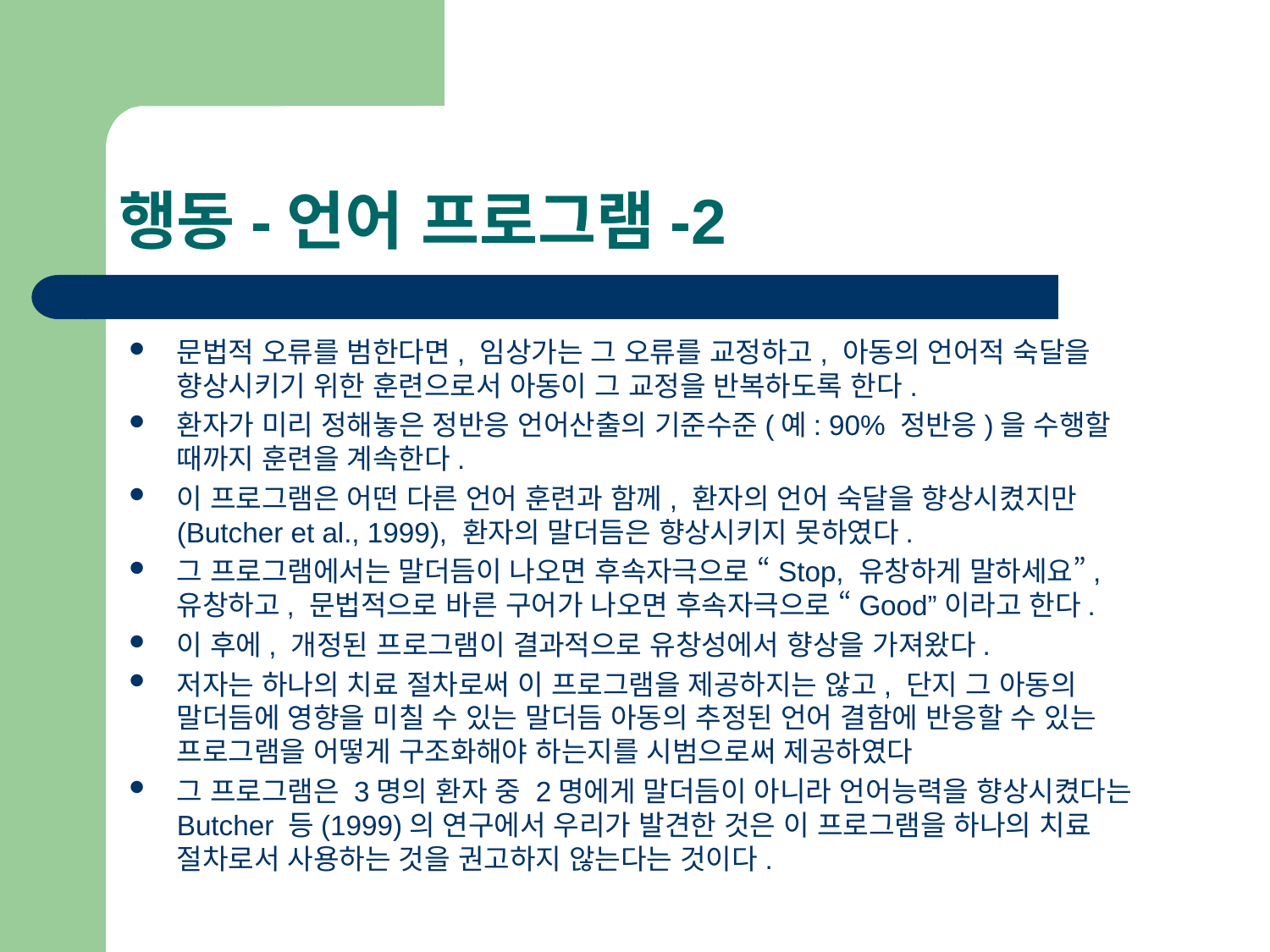

# 행동-언어 프로그램-2
문법적 오류를 범한다면, 임상가는 그 오류를 교정하고, 아동의 언어적 숙달을 향상시키기 위한 훈련으로서 아동이 그 교정을 반복하도록 한다.
환자가 미리 정해놓은 정반응 언어산출의 기준수준(예: 90% 정반응)을 수행할 때까지 훈련을 계속한다.
이 프로그램은 어떤 다른 언어 훈련과 함께, 환자의 언어 숙달을 향상시켰지만(Butcher et al., 1999), 환자의 말더듬은 향상시키지 못하였다.
그 프로그램에서는 말더듬이 나오면 후속자극으로 “Stop, 유창하게 말하세요”, 유창하고, 문법적으로 바른 구어가 나오면 후속자극으로 “Good”이라고 한다.
이 후에, 개정된 프로그램이 결과적으로 유창성에서 향상을 가져왔다.
저자는 하나의 치료 절차로써 이 프로그램을 제공하지는 않고, 단지 그 아동의 말더듬에 영향을 미칠 수 있는 말더듬 아동의 추정된 언어 결함에 반응할 수 있는 프로그램을 어떻게 구조화해야 하는지를 시범으로써 제공하였다
그 프로그램은 3명의 환자 중 2명에게 말더듬이 아니라 언어능력을 향상시켰다는 Butcher 등(1999)의 연구에서 우리가 발견한 것은 이 프로그램을 하나의 치료 절차로서 사용하는 것을 권고하지 않는다는 것이다.